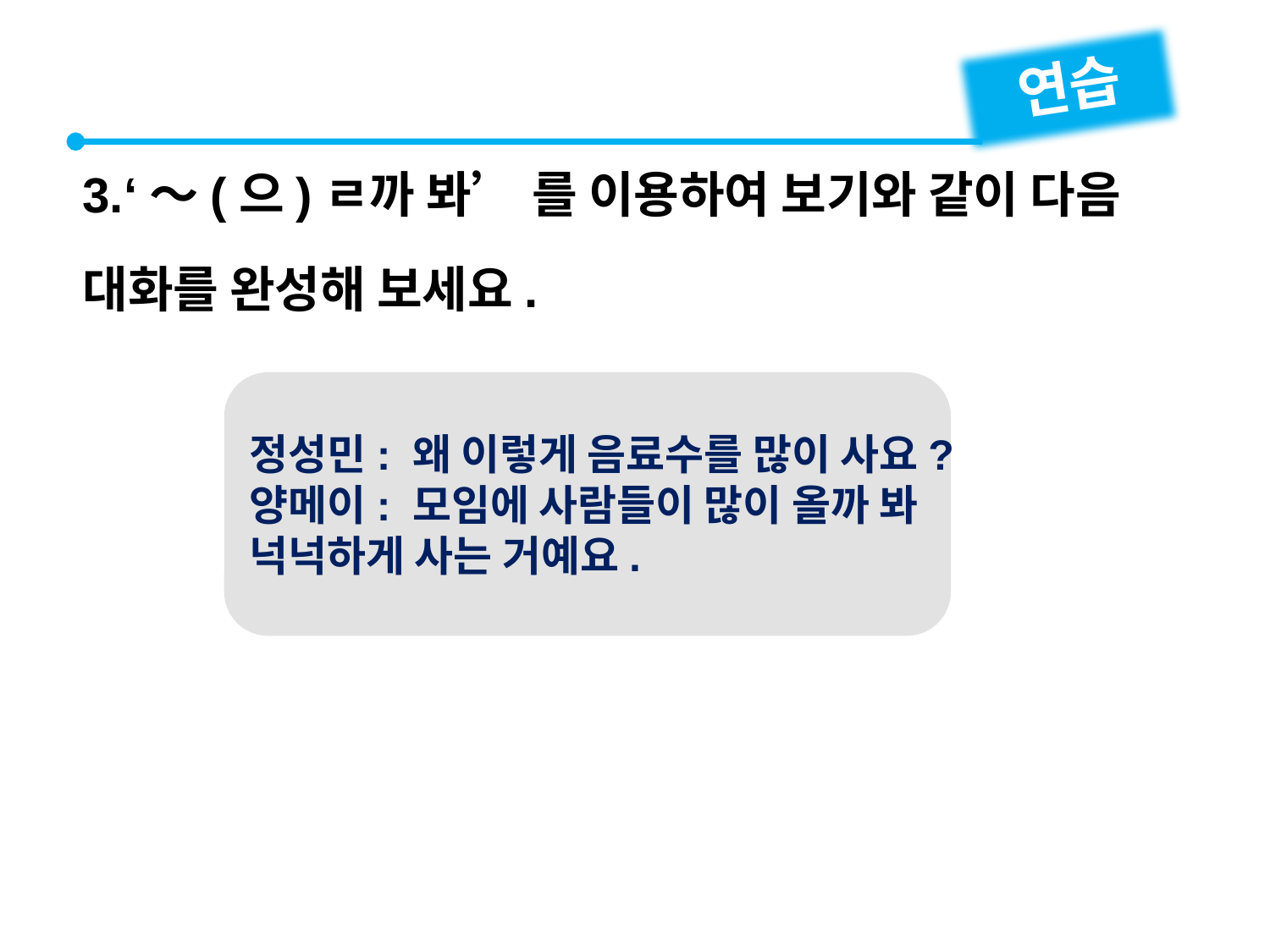

연습
3.‘～(으)ㄹ까 봐’ 를 이용하여 보기와 같이 다음 대화를 완성해 보세요.
정성민: 왜 이렇게 음료수를 많이 사요?
양메이: 모임에 사람들이 많이 올까 봐 넉넉하게 사는 거예요.